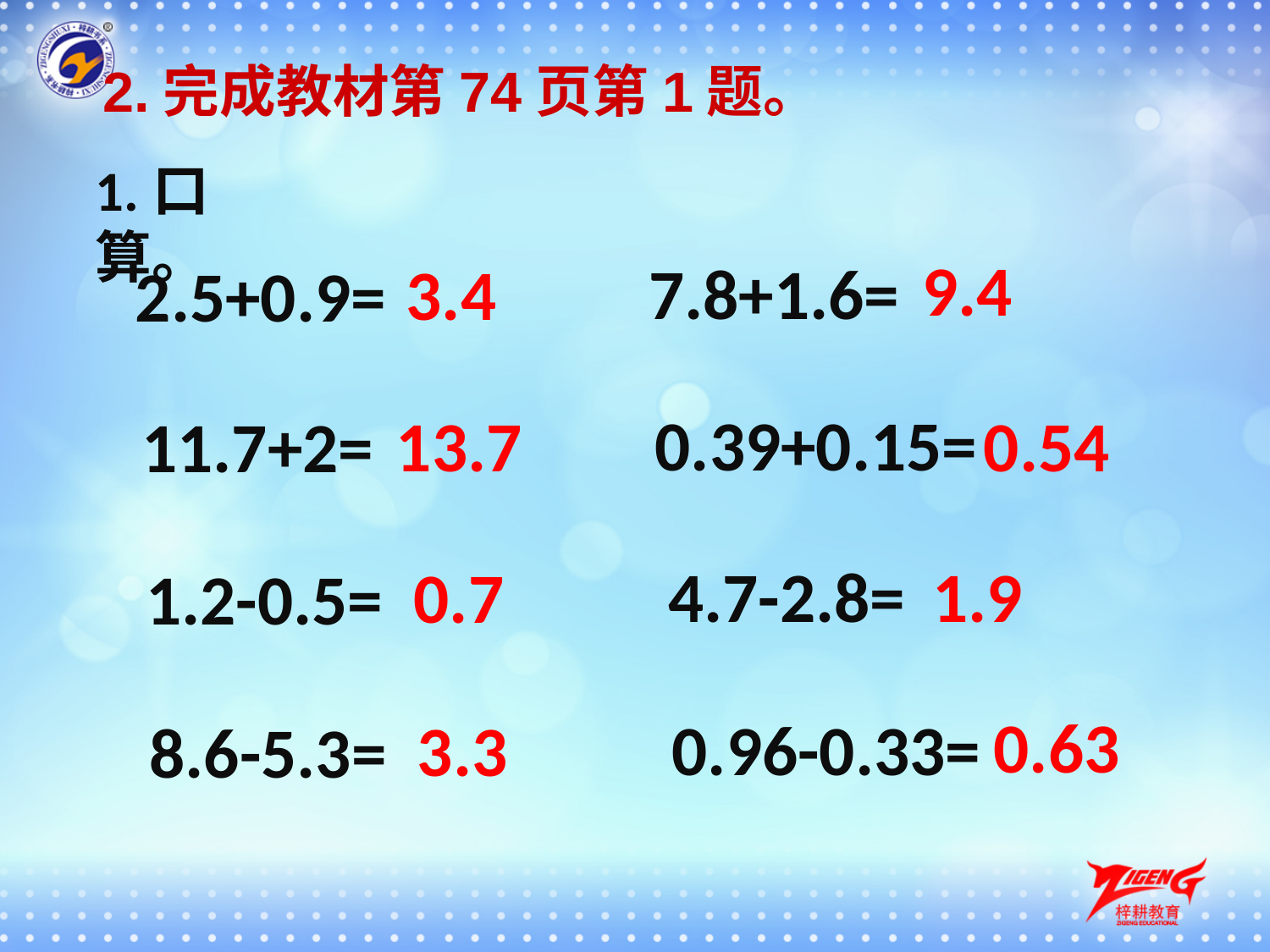

2.完成教材第74页第1题。
1.口算。
9.4
7.8+1.6=
3.4
2.5+0.9=
0.39+0.15=
13.7
0.54
11.7+2=
4.7-2.8=
1.9
0.7
1.2-0.5=
0.63
0.96-0.33=
3.3
8.6-5.3=